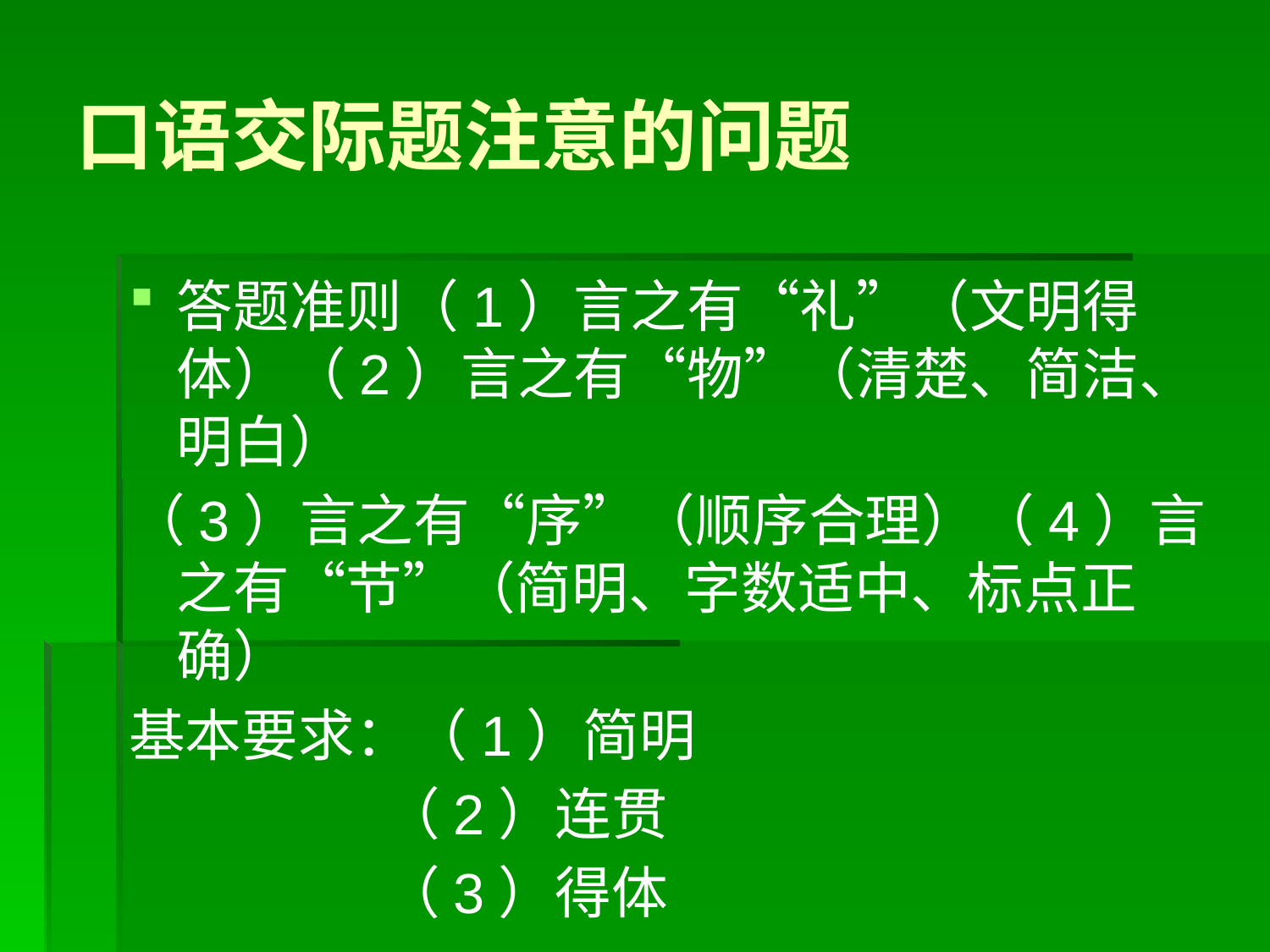

# 口语交际题注意的问题
答题准则（1）言之有“礼”（文明得体）（2）言之有“物”（清楚、简洁、明白）
（3）言之有“序”（顺序合理）（4）言之有“节”（简明、字数适中、标点正确）
基本要求：（1）简明
                   （2）连贯
                   （3）得体